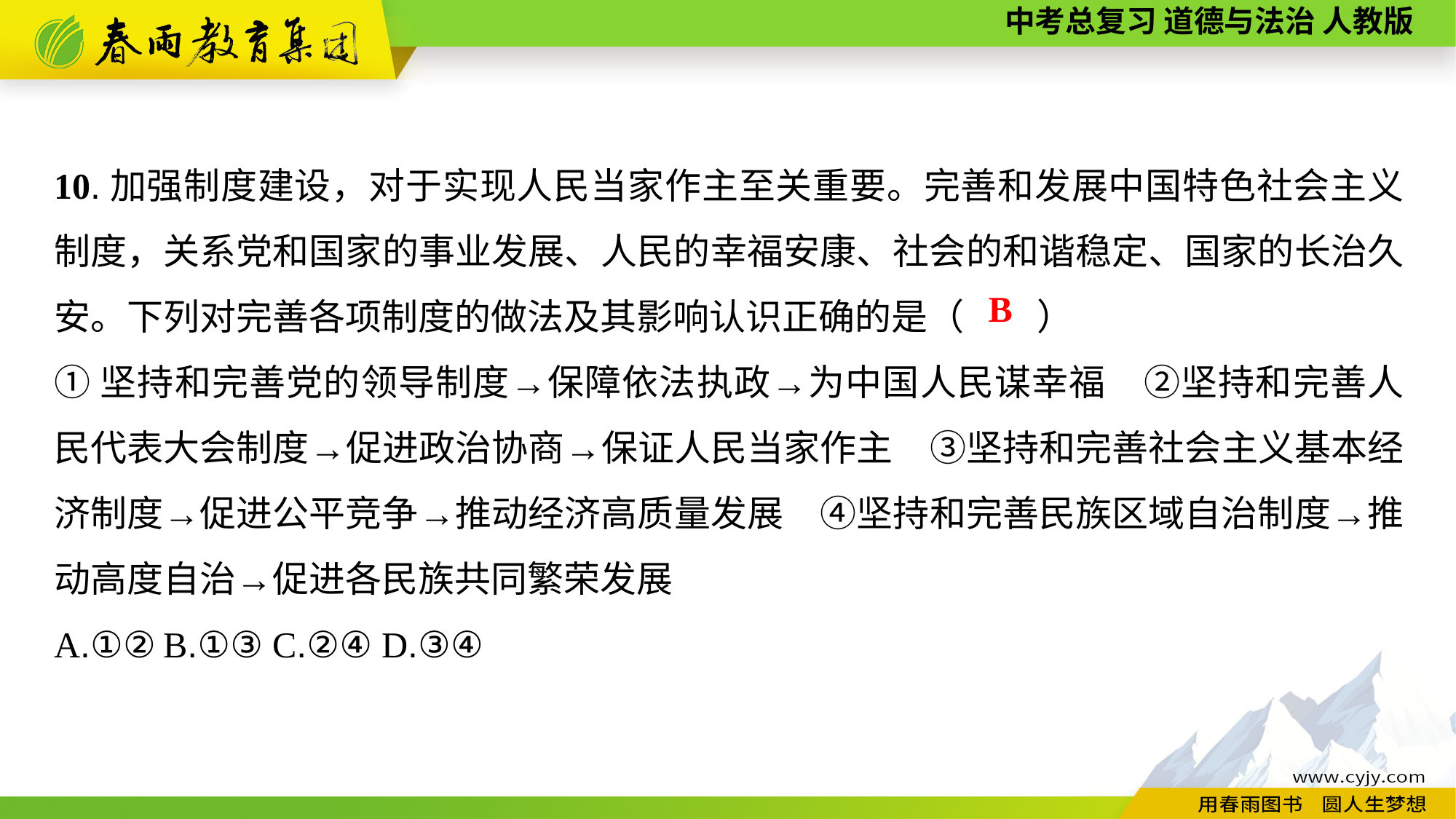

10.加强制度建设，对于实现人民当家作主至关重要。完善和发展中国特色社会主义制度，关系党和国家的事业发展、人民的幸福安康、社会的和谐稳定、国家的长治久安。下列对完善各项制度的做法及其影响认识正确的是（　　）
①坚持和完善党的领导制度→保障依法执政→为中国人民谋幸福　②坚持和完善人民代表大会制度→促进政治协商→保证人民当家作主　③坚持和完善社会主义基本经济制度→促进公平竞争→推动经济高质量发展　④坚持和完善民族区域自治制度→推动高度自治→促进各民族共同繁荣发展
A.①②	B.①③	C.②④	D.③④
B